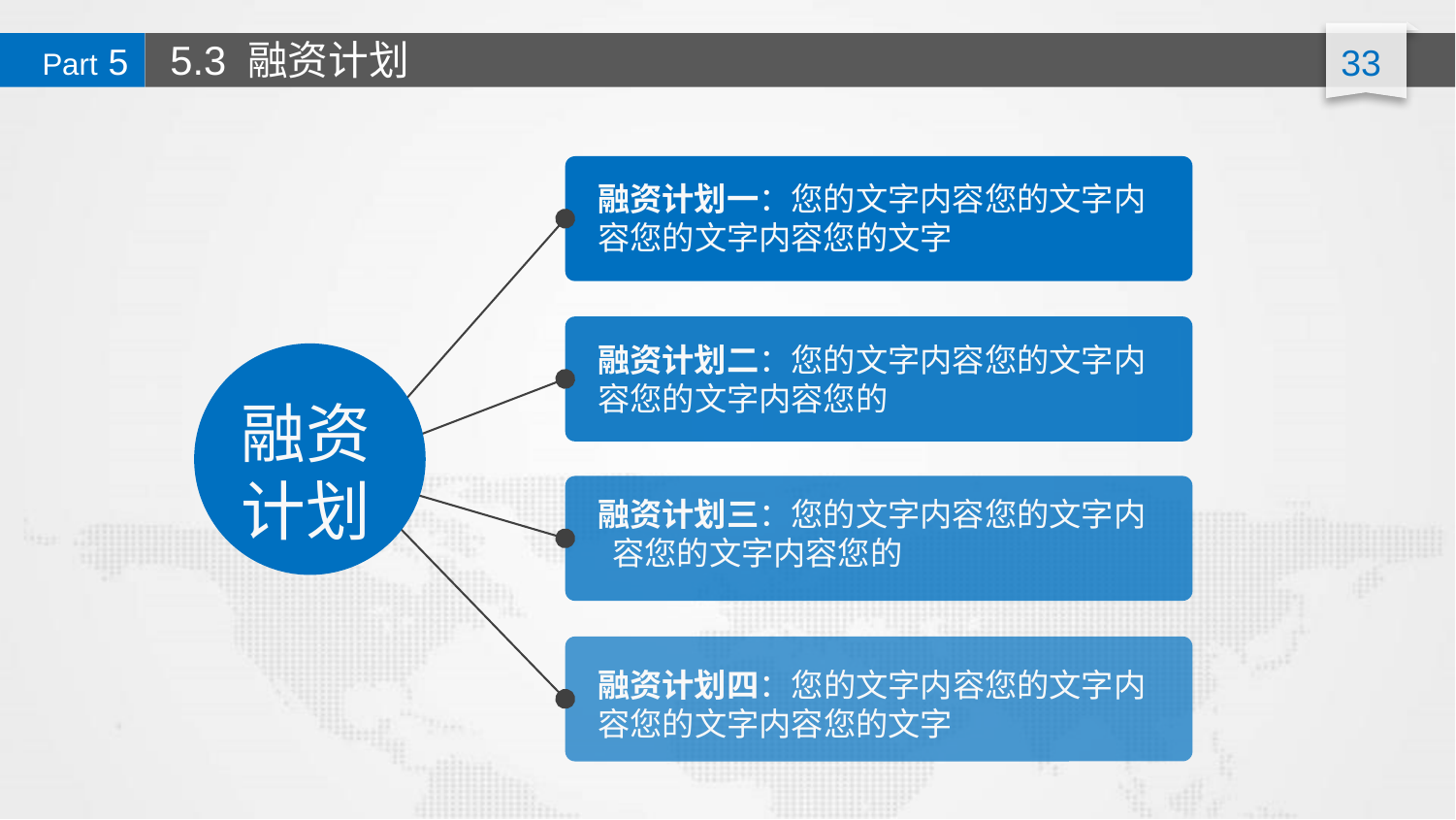

5.3 融资计划
Part 5

融资计划一：您的文字内容您的文字内  容您的文字内容您的文字

融资计划二：您的文字内容您的文字内容您的文字内容您的

融资
计划

融资计划三：您的文字内容您的文字内   容您的文字内容您的

融资计划四：您的文字内容您的文字内容您的文字内容您的文字